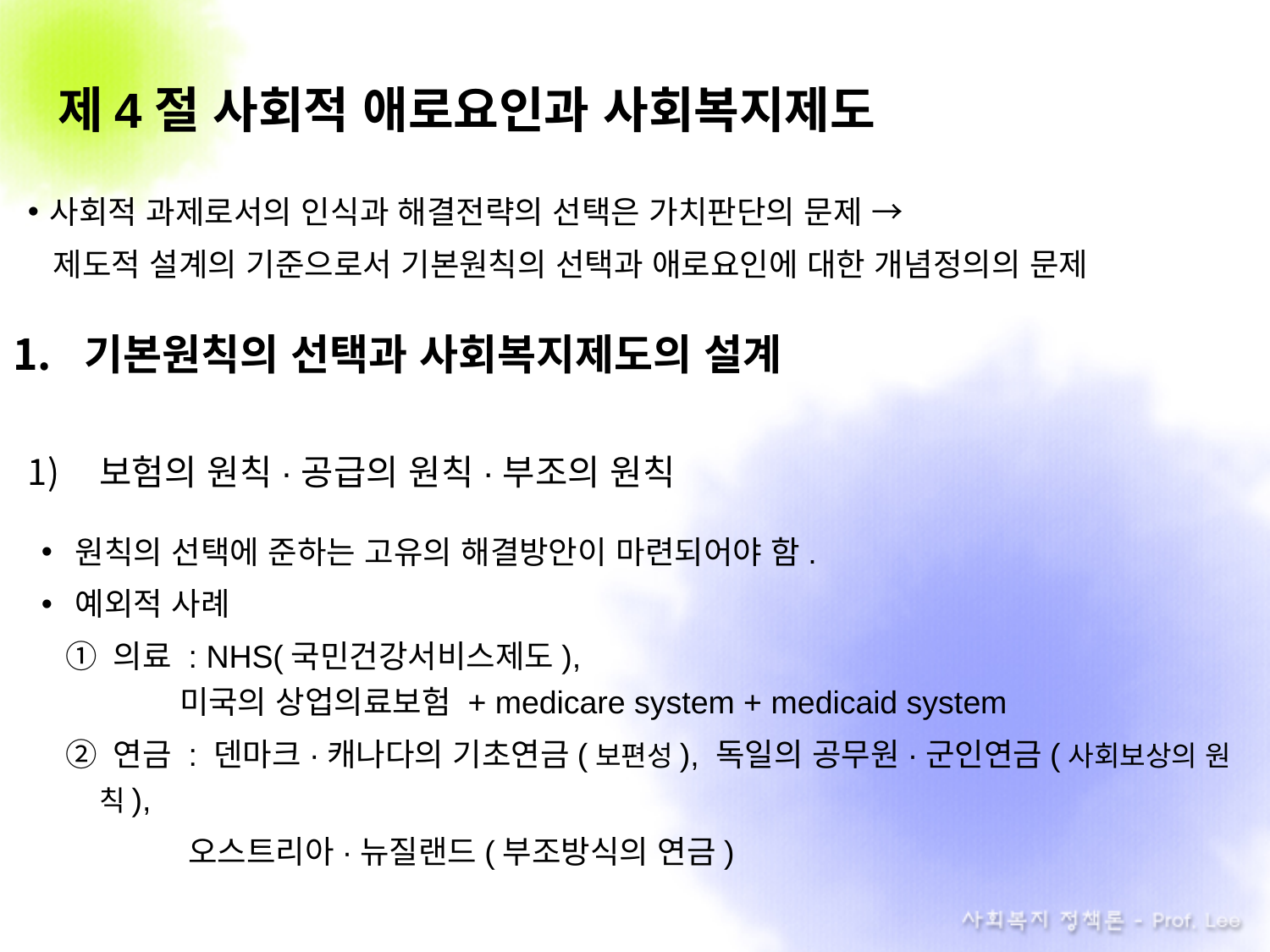

# 제4절 사회적 애로요인과 사회복지제도
사회적 과제로서의 인식과 해결전략의 선택은 가치판단의 문제 →
  제도적 설계의 기준으로서 기본원칙의 선택과 애로요인에 대한 개념정의의 문제
기본원칙의 선택과 사회복지제도의 설계

보험의 원칙·공급의 원칙·부조의 원칙

원칙의 선택에 준하는 고유의 해결방안이 마련되어야 함.
예외적 사례
① 의료 : NHS(국민건강서비스제도),
            미국의 상업의료보험 + medicare system + medicaid system
② 연금 : 덴마크·캐나다의 기초연금(보편성), 독일의 공무원·군인연금(사회보상의 원칙),
           . 오스트리아·뉴질랜드(부조방식의 연금)